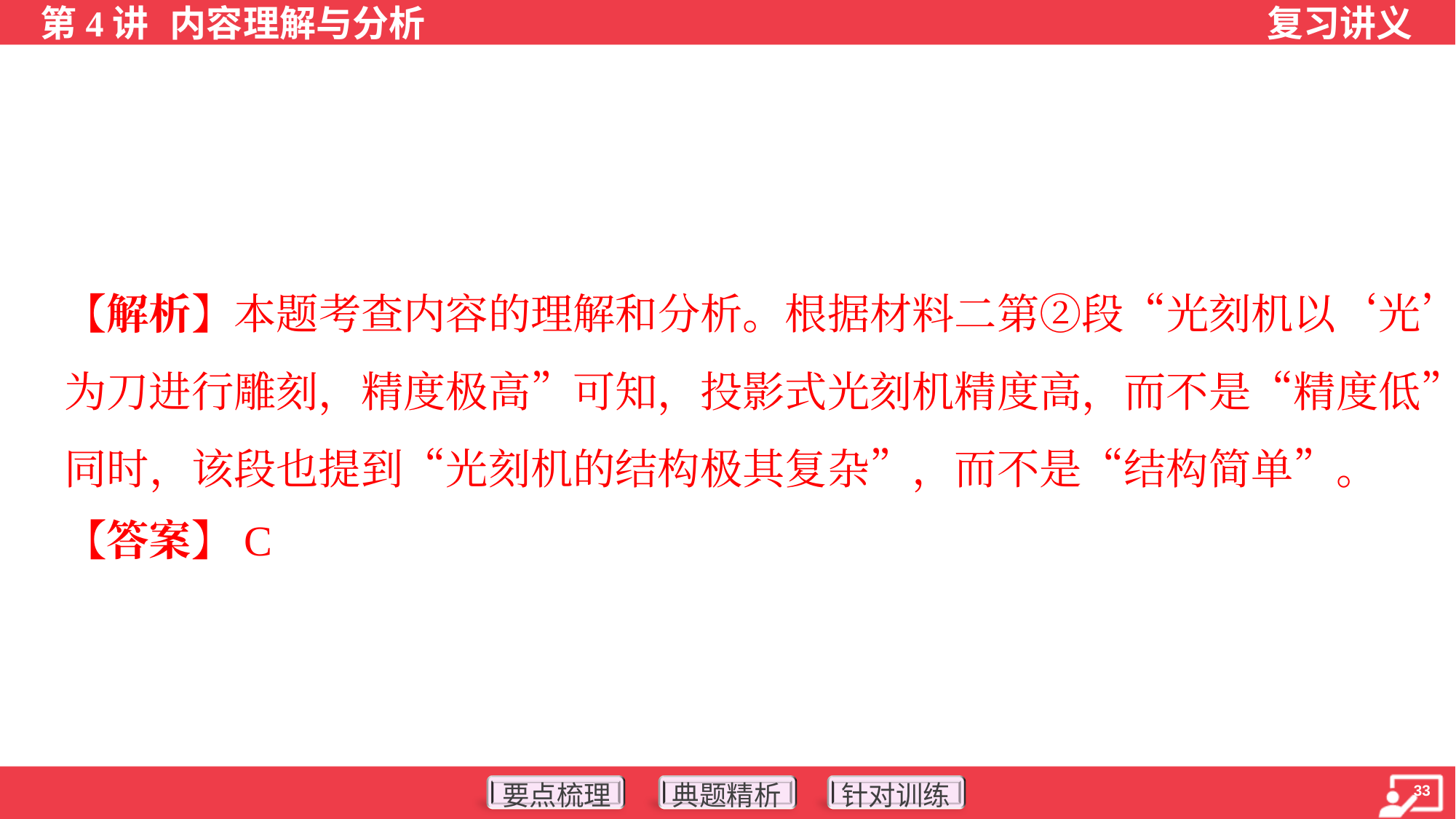

【解析】本题考查内容的理解和分析。根据材料二第②段“光刻机以‘光’
为刀进行雕刻，精度极高”可知，投影式光刻机精度高，而不是“精度低”。
同时，该段也提到“光刻机的结构极其复杂”，而不是“结构简单”。
【答案】C